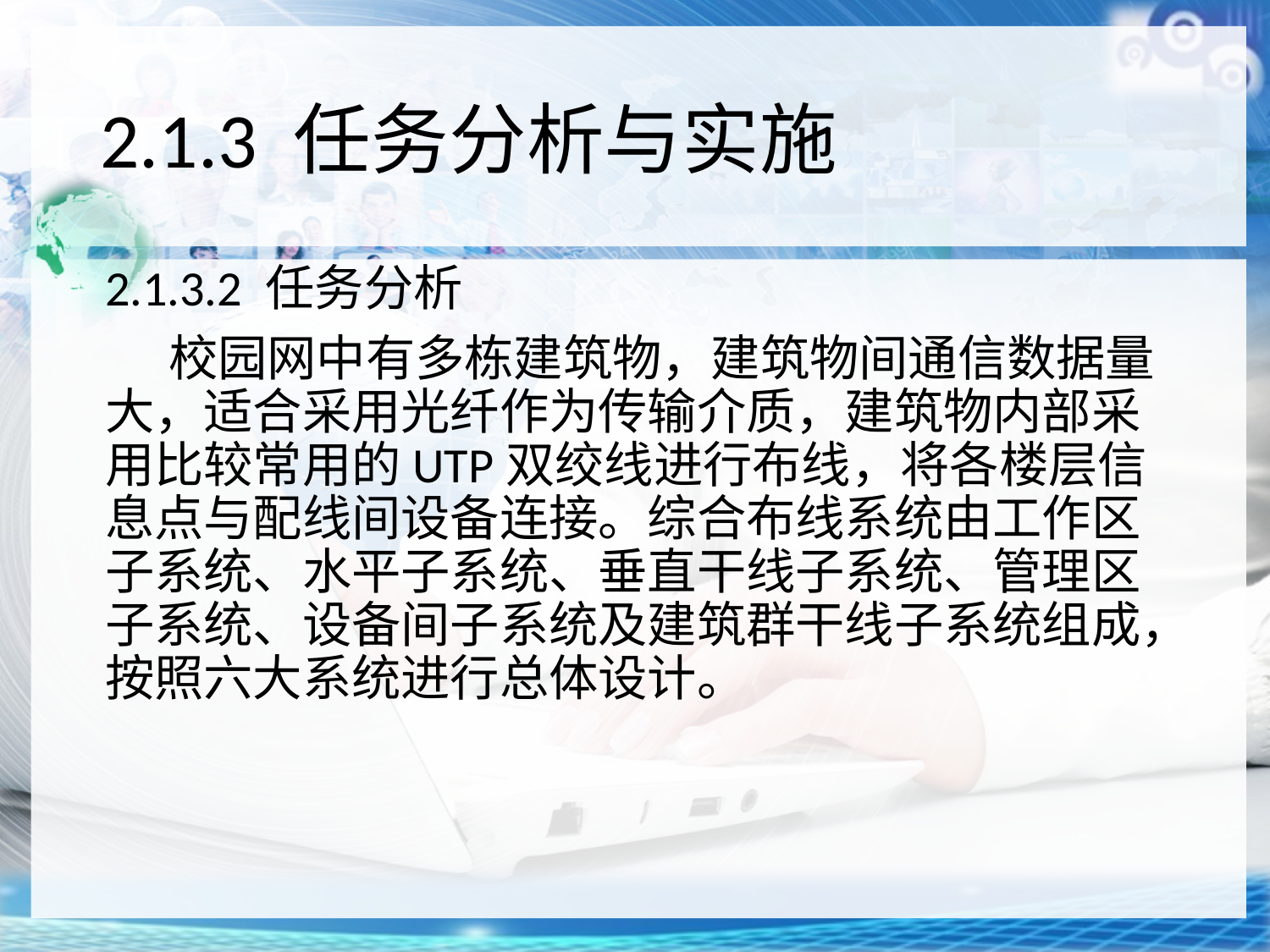

# 2.1.3 任务分析与实施
2.1.3.2 任务分析
校园网中有多栋建筑物，建筑物间通信数据量大，适合采用光纤作为传输介质，建筑物内部采用比较常用的UTP双绞线进行布线，将各楼层信息点与配线间设备连接。综合布线系统由工作区子系统、水平子系统、垂直干线子系统、管理区子系统、设备间子系统及建筑群干线子系统组成，按照六大系统进行总体设计。